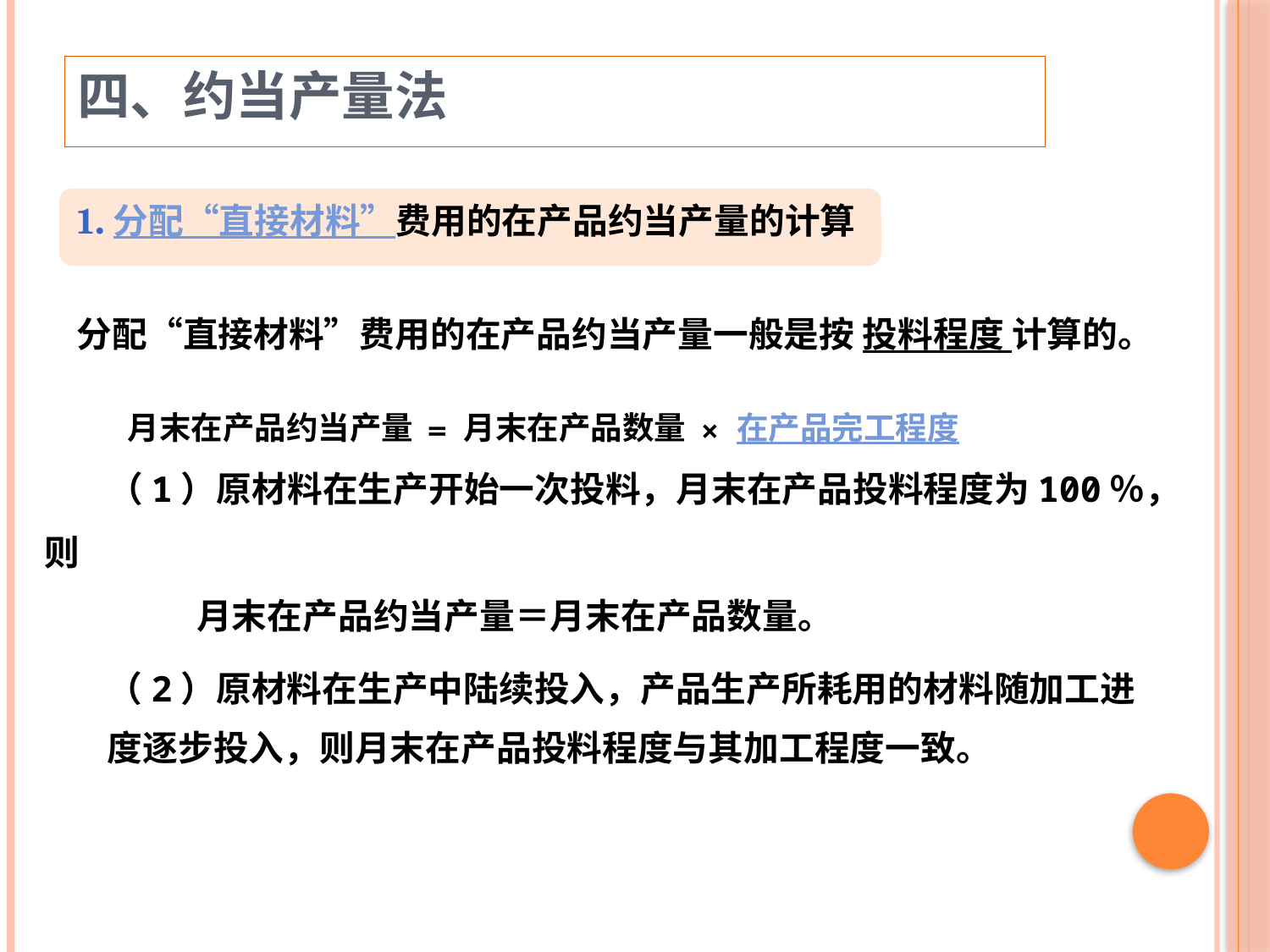

四、约当产量法
1.分配“直接材料”费用的在产品约当产量的计算
分配“直接材料”费用的在产品约当产量一般是按 投料程度 计算的。
月末在产品约当产量 = 月末在产品数量 × 在产品完工程度
（1）原材料在生产开始一次投料，月末在产品投料程度为100％，则
          月末在产品约当产量＝月末在产品数量。
（2）原材料在生产中陆续投入，产品生产所耗用的材料随加工进度逐步投入，则月末在产品投料程度与其加工程度一致。